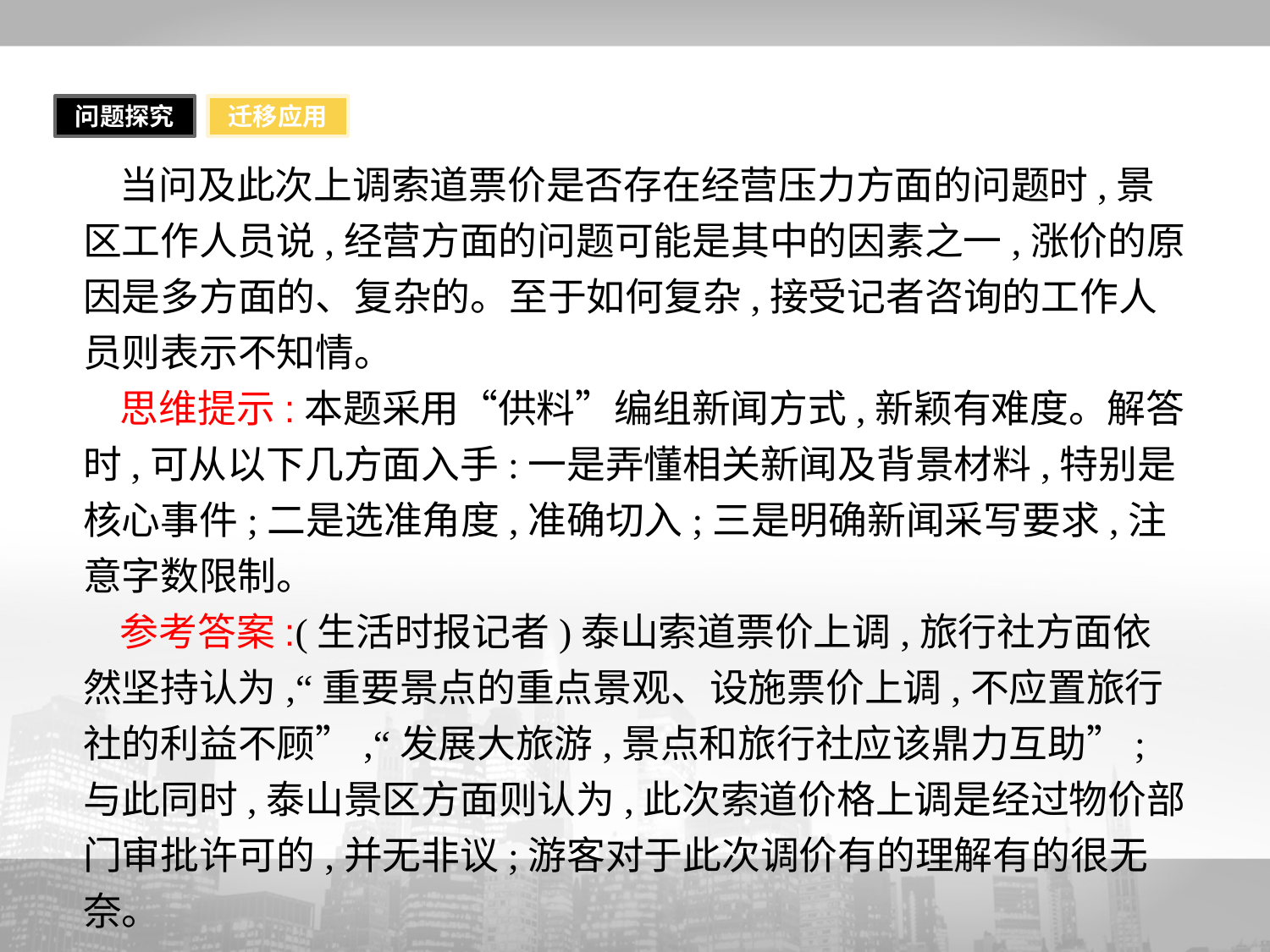

问题探究
迁移应用
当问及此次上调索道票价是否存在经营压力方面的问题时,景区工作人员说,经营方面的问题可能是其中的因素之一,涨价的原因是多方面的、复杂的。至于如何复杂,接受记者咨询的工作人员则表示不知情。
思维提示:本题采用“供料”编组新闻方式,新颖有难度。解答时,可从以下几方面入手:一是弄懂相关新闻及背景材料,特别是核心事件;二是选准角度,准确切入;三是明确新闻采写要求,注意字数限制。
参考答案:(生活时报记者)泰山索道票价上调,旅行社方面依然坚持认为,“重要景点的重点景观、设施票价上调,不应置旅行社的利益不顾”,“发展大旅游,景点和旅行社应该鼎力互助”;与此同时,泰山景区方面则认为,此次索道价格上调是经过物价部门审批许可的,并无非议;游客对于此次调价有的理解有的很无奈。